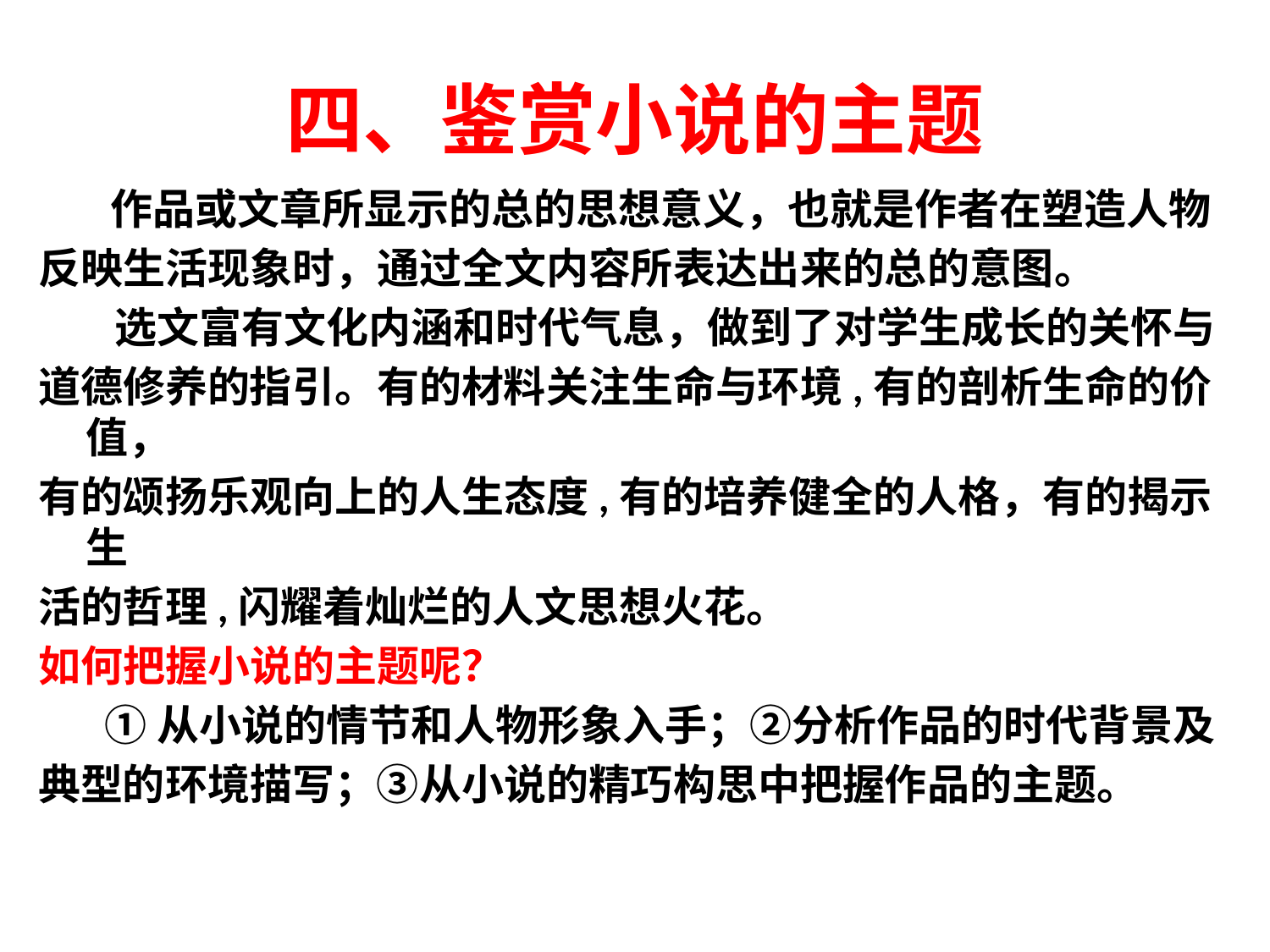

# 四、鉴赏小说的主题
        作品或文章所显示的总的思想意义，也就是作者在塑造人物
反映生活现象时，通过全文内容所表达出来的总的意图。
       选文富有文化内涵和时代气息，做到了对学生成长的关怀与
道德修养的指引。有的材料关注生命与环境,有的剖析生命的价值，
有的颂扬乐观向上的人生态度,有的培养健全的人格，有的揭示生
活的哲理,闪耀着灿烂的人文思想火花。
如何把握小说的主题呢？
       ①从小说的情节和人物形象入手；②分析作品的时代背景及
典型的环境描写；③从小说的精巧构思中把握作品的主题。